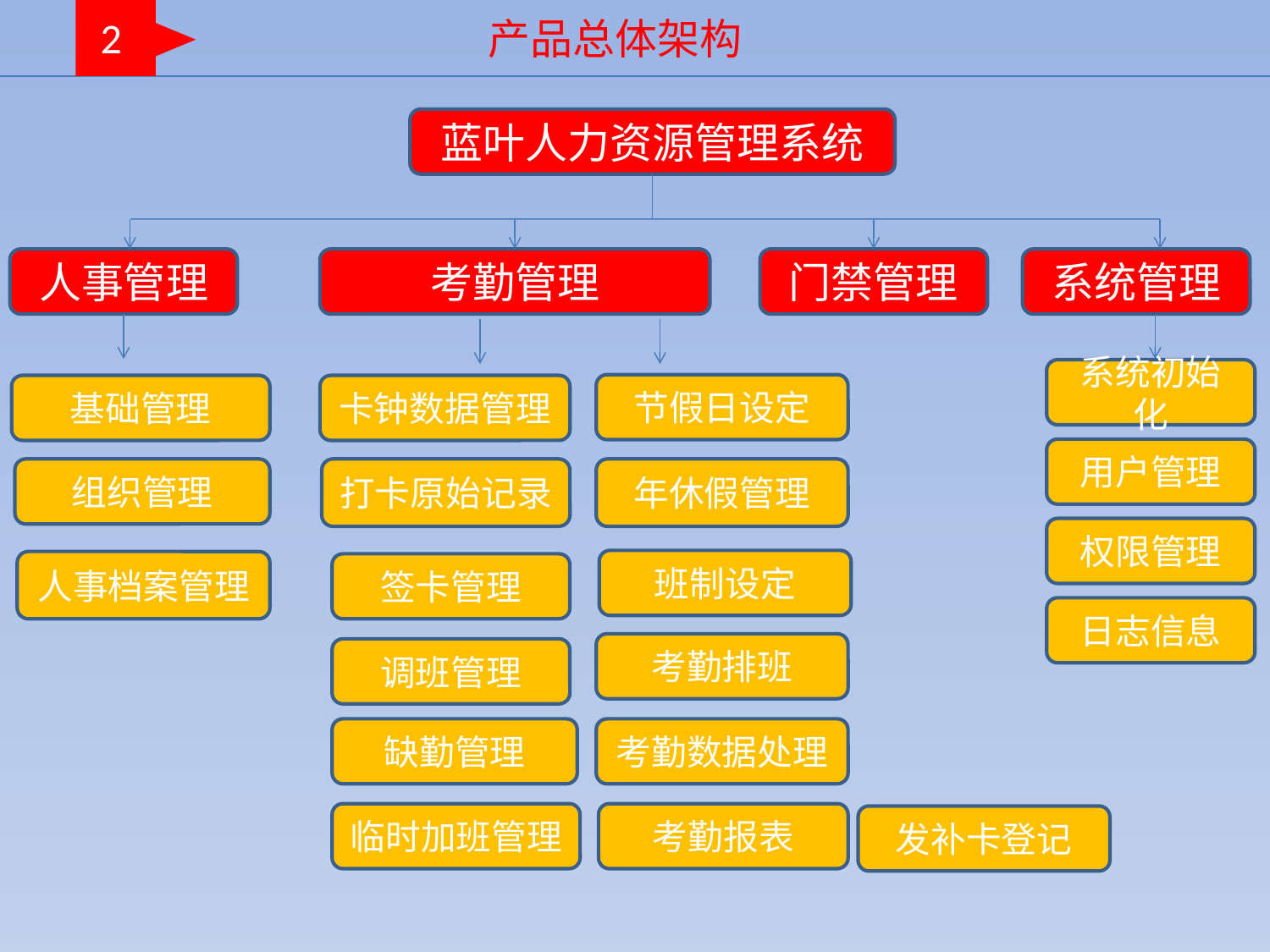

2
产品总体架构

蓝叶人力资源管理系统
门禁管理
考勤管理
人事管理
系统管理
系统初始化
节假日设定
基础管理
卡钟数据管理
用户管理
组织管理
打卡原始记录
年休假管理
权限管理
班制设定
人事档案管理
签卡管理
日志信息
考勤排班
调班管理
缺勤管理
考勤数据处理
临时加班管理
考勤报表
发补卡登记